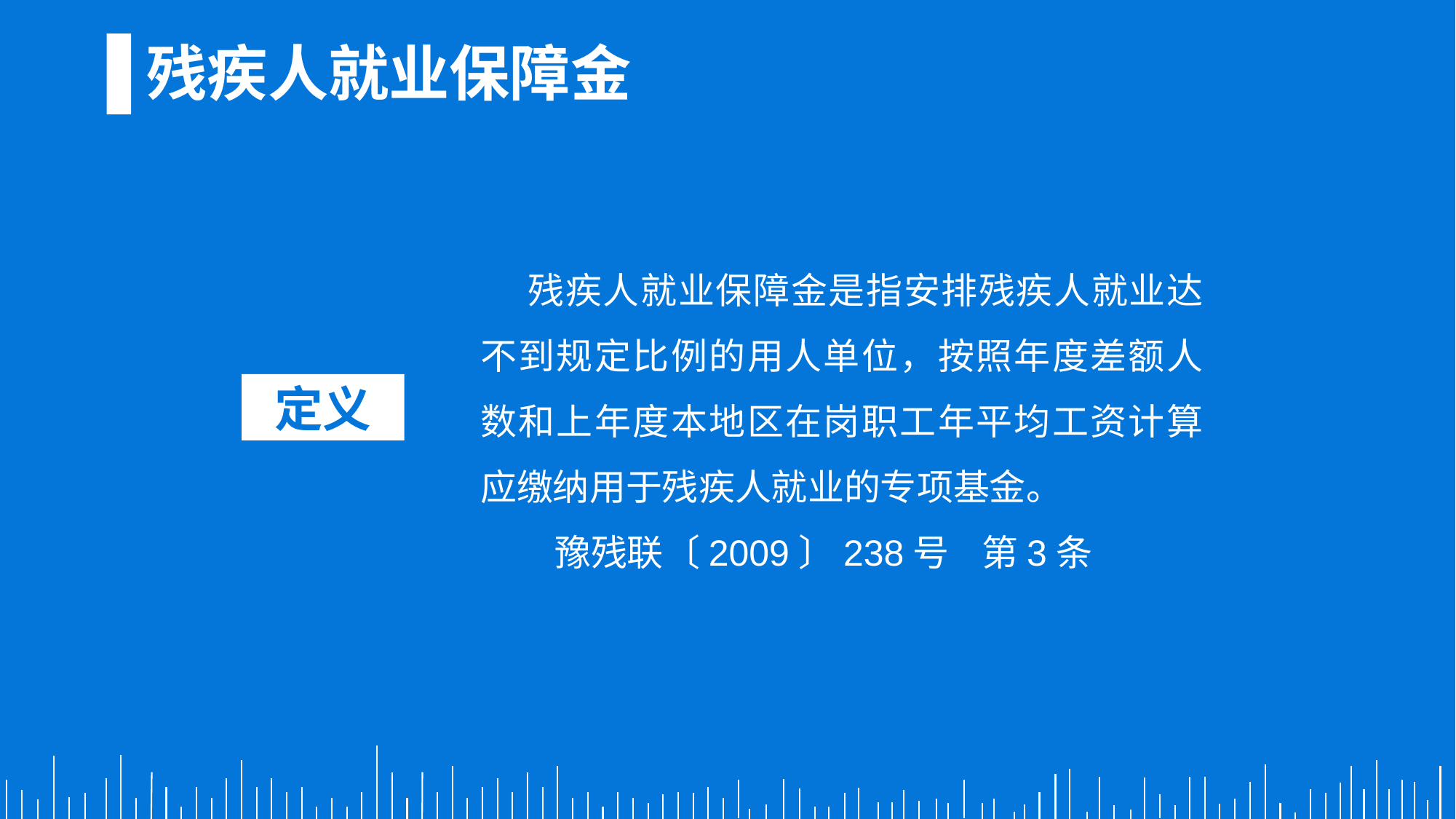

残疾人就业保障金

    残疾人就业保障金是指安排残疾人就业达不到规定比例的用人单位，按照年度差额人数和上年度本地区在岗职工年平均工资计算应缴纳用于残疾人就业的专项基金。
        豫残联〔2009〕238号    第3条
定义